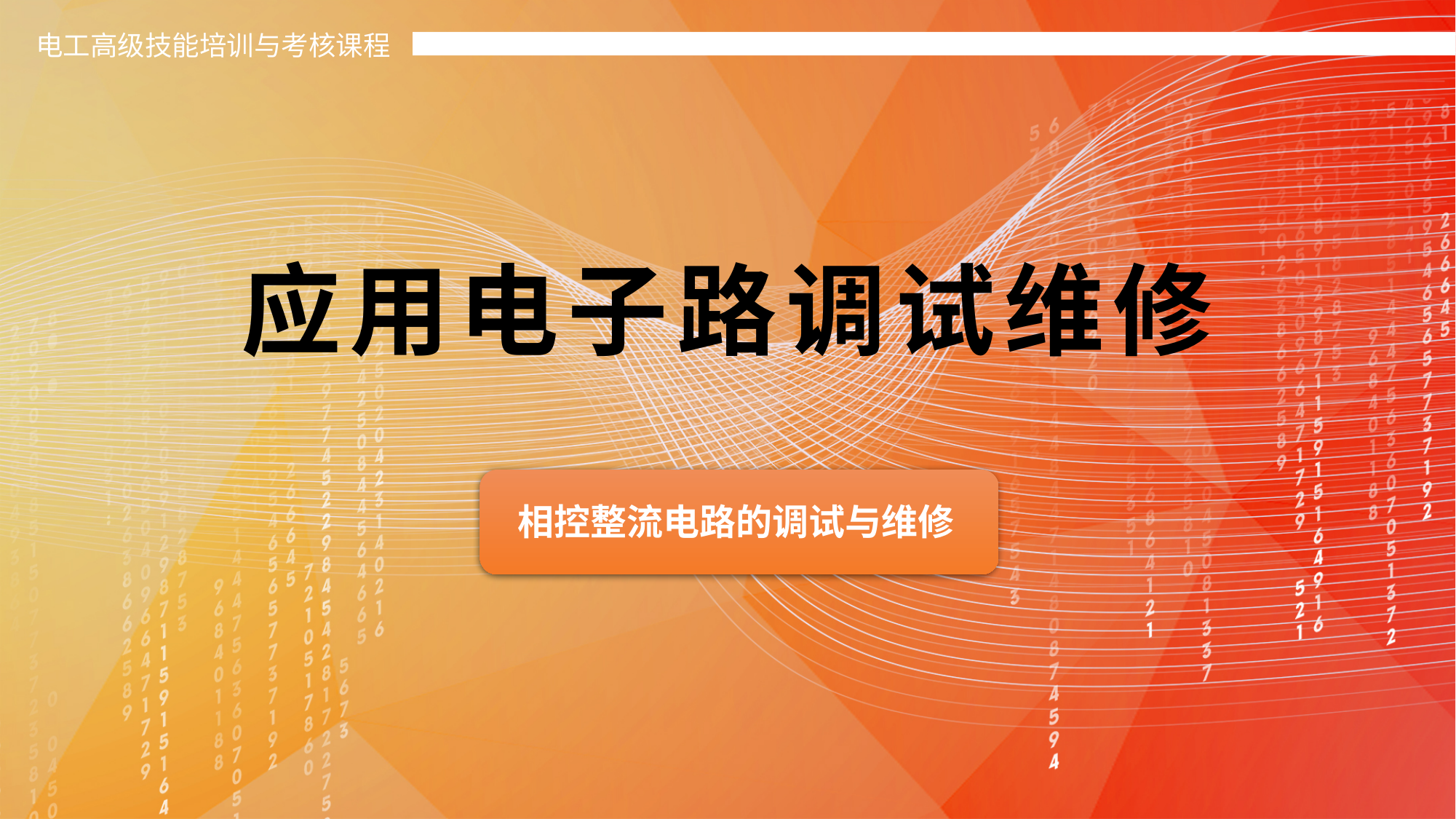

电工高级技能培训与考核课程

应用电子路调试维修

相控整流电路的调试与维修